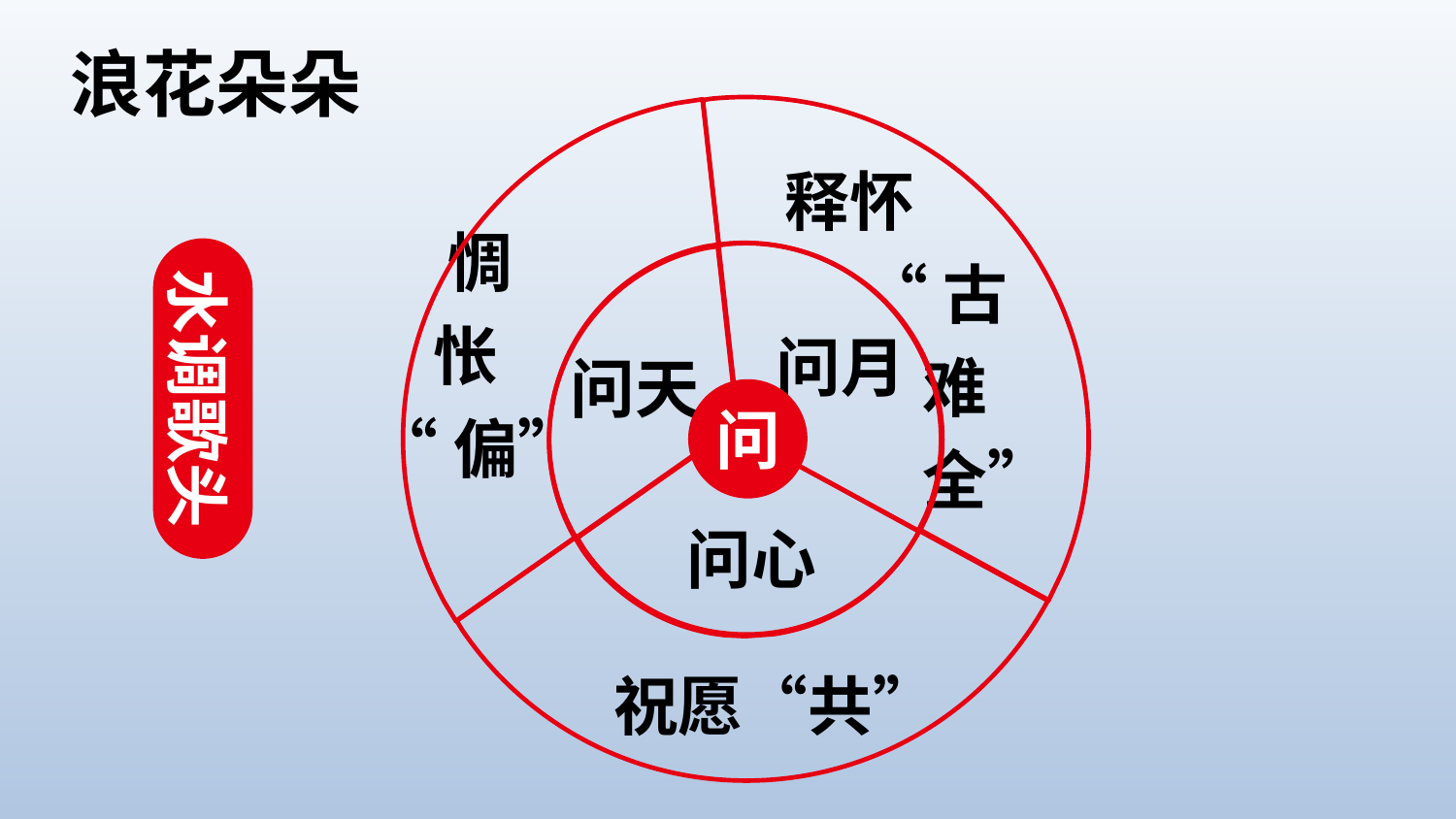

浪花朵朵

释怀
“古
   难
   全”

    惆
   怅
“偏”
水调歌头

问月

问天
问

问心

祝愿“共”